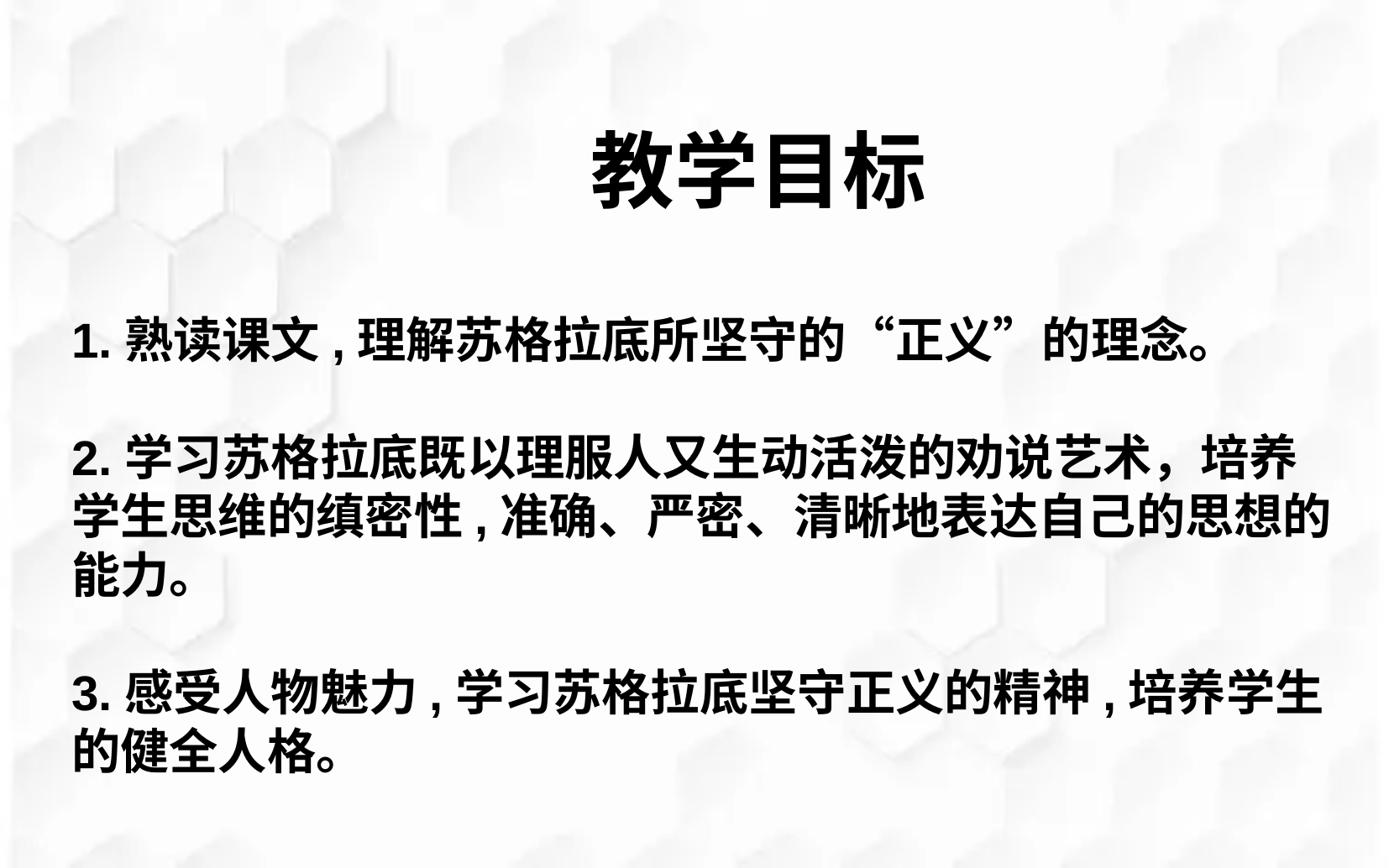

教学目标

1.熟读课文,理解苏格拉底所坚守的“正义”的理念。

2.学习苏格拉底既以理服人又生动活泼的劝说艺术，培养学生思维的缜密性,准确、严密、清晰地表达自己的思想的能力。

3.感受人物魅力,学习苏格拉底坚守正义的精神,培养学生的健全人格。